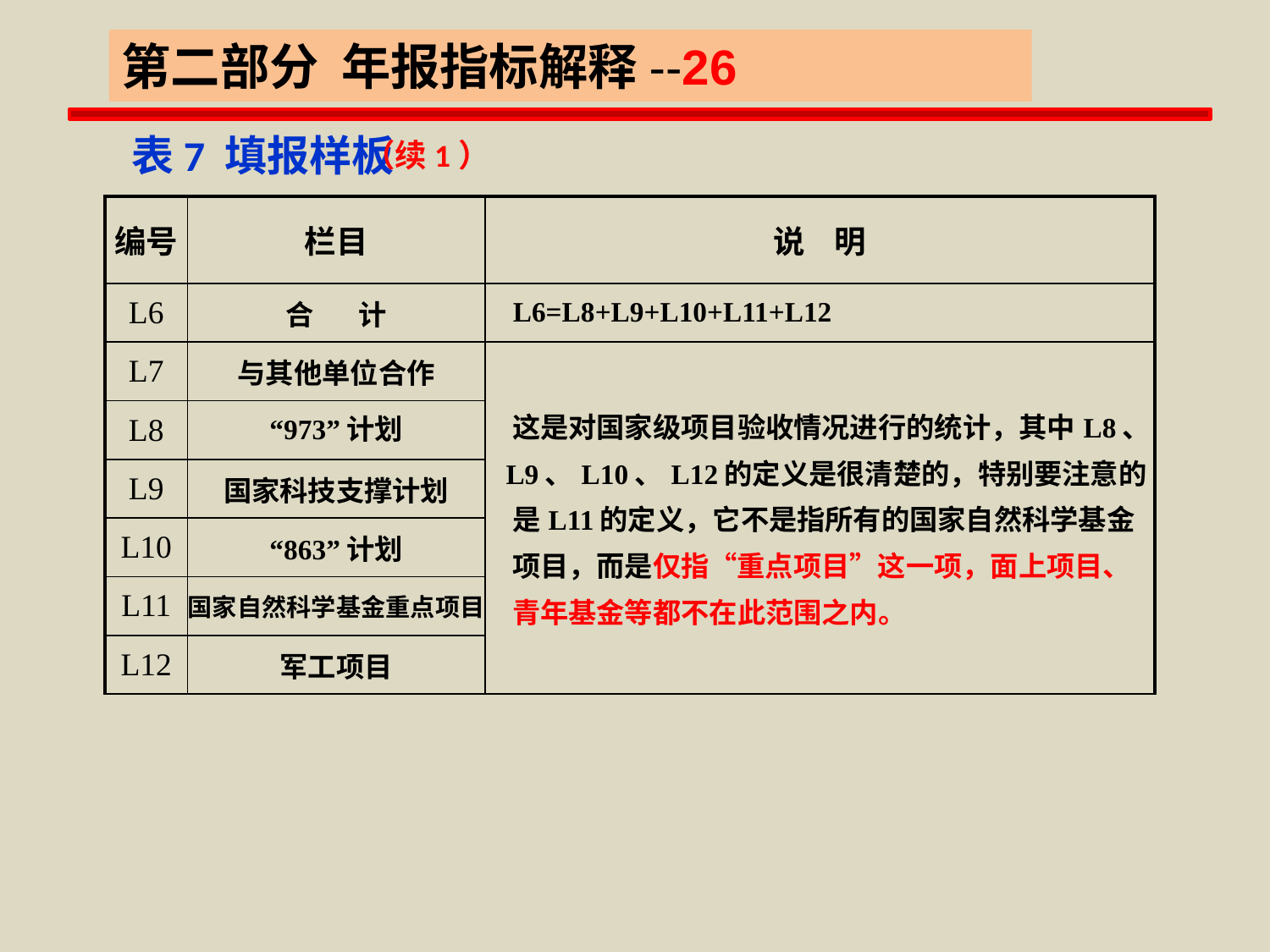

第二部分  年报指标解释--26

  表7 填报样板
（续1）
| 编号 | 栏目 | 说 明 |
| --- | --- | --- |
| L6 | 合 计 | L6=L8+L9+L10+L11+L12 |
| L7 | 与其他单位合作 | 这是对国家级项目验收情况进行的统计，其中L8、 L9、L10、L12的定义是很清楚的，特别要注意的 是L11的定义，它不是指所有的国家自然科学基金 项目，而是仅指“重点项目”这一项，面上项目、 青年基金等都不在此范围之内。 |
| L8 | “973”计划 |  |
| L9 | 国家科技支撑计划 |  |
| L10 | “863”计划 |  |
| L11 | 国家自然科学基金重点项目 |  |
| L12 | 军工项目 |  |